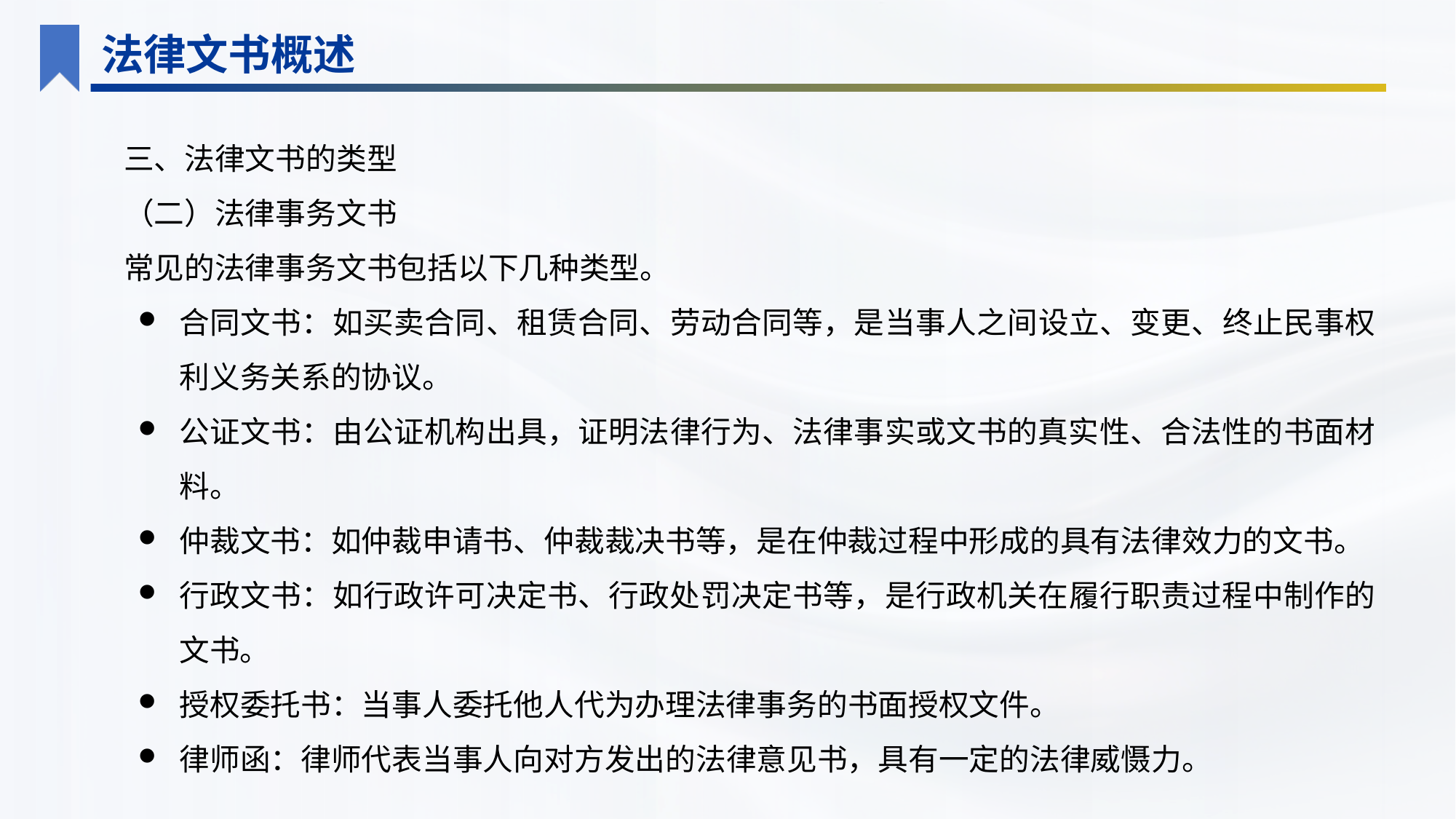

法律文书概述
三、法律文书的类型
（二）法律事务文书
常见的法律事务文书包括以下几种类型。
合同文书：如买卖合同、租赁合同、劳动合同等，是当事人之间设立、变更、终止民事权利义务关系的协议。
公证文书：由公证机构出具，证明法律行为、法律事实或文书的真实性、合法性的书面材料。
仲裁文书：如仲裁申请书、仲裁裁决书等，是在仲裁过程中形成的具有法律效力的文书。
行政文书：如行政许可决定书、行政处罚决定书等，是行政机关在履行职责过程中制作的文书。
授权委托书：当事人委托他人代为办理法律事务的书面授权文件。
律师函：律师代表当事人向对方发出的法律意见书，具有一定的法律威慑力。